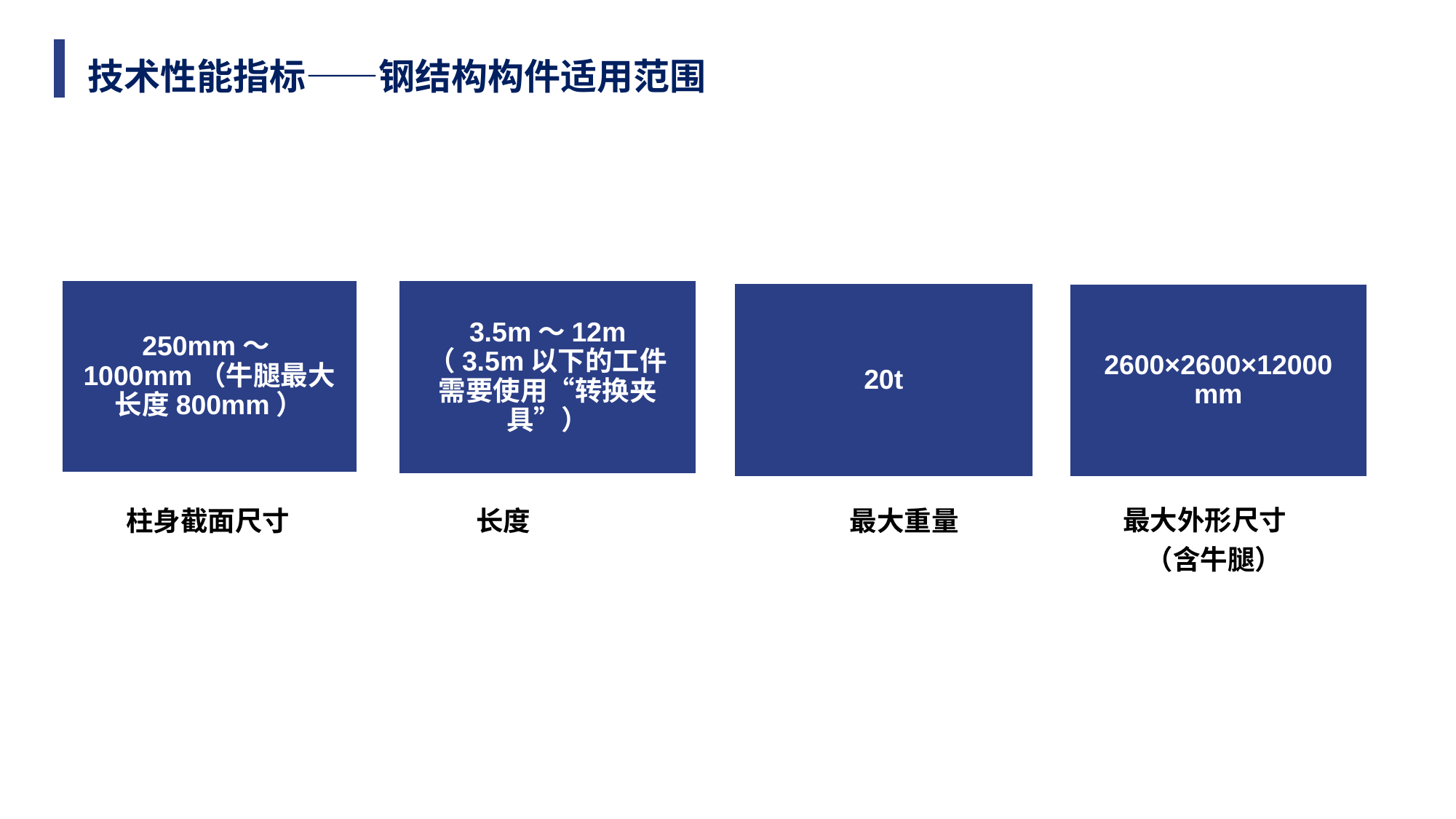

技术性能指标——钢结构构件适用范围

250mm～1000mm（牛腿最大长度800mm）
3.5m～12m
（3.5m以下的工件需要使用“转换夹具”）
20t
2600×2600×12000 mm
柱身截面尺寸
长度
最大重量
最大外形尺寸
（含牛腿）